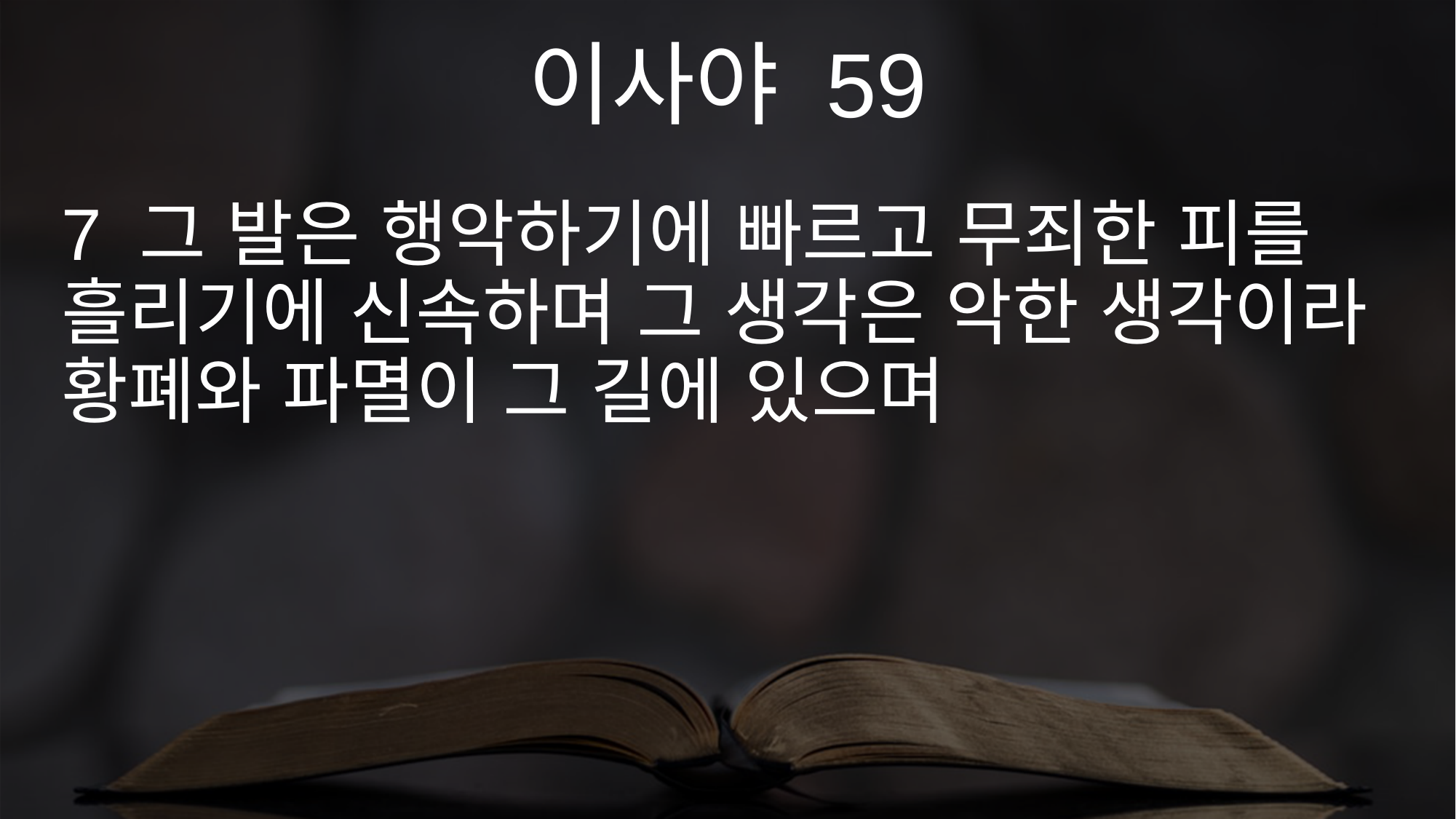

이사야 59
7 그 발은 행악하기에 빠르고 무죄한 피를 흘리기에 신속하며 그 생각은 악한 생각이라 황폐와 파멸이 그 길에 있으며